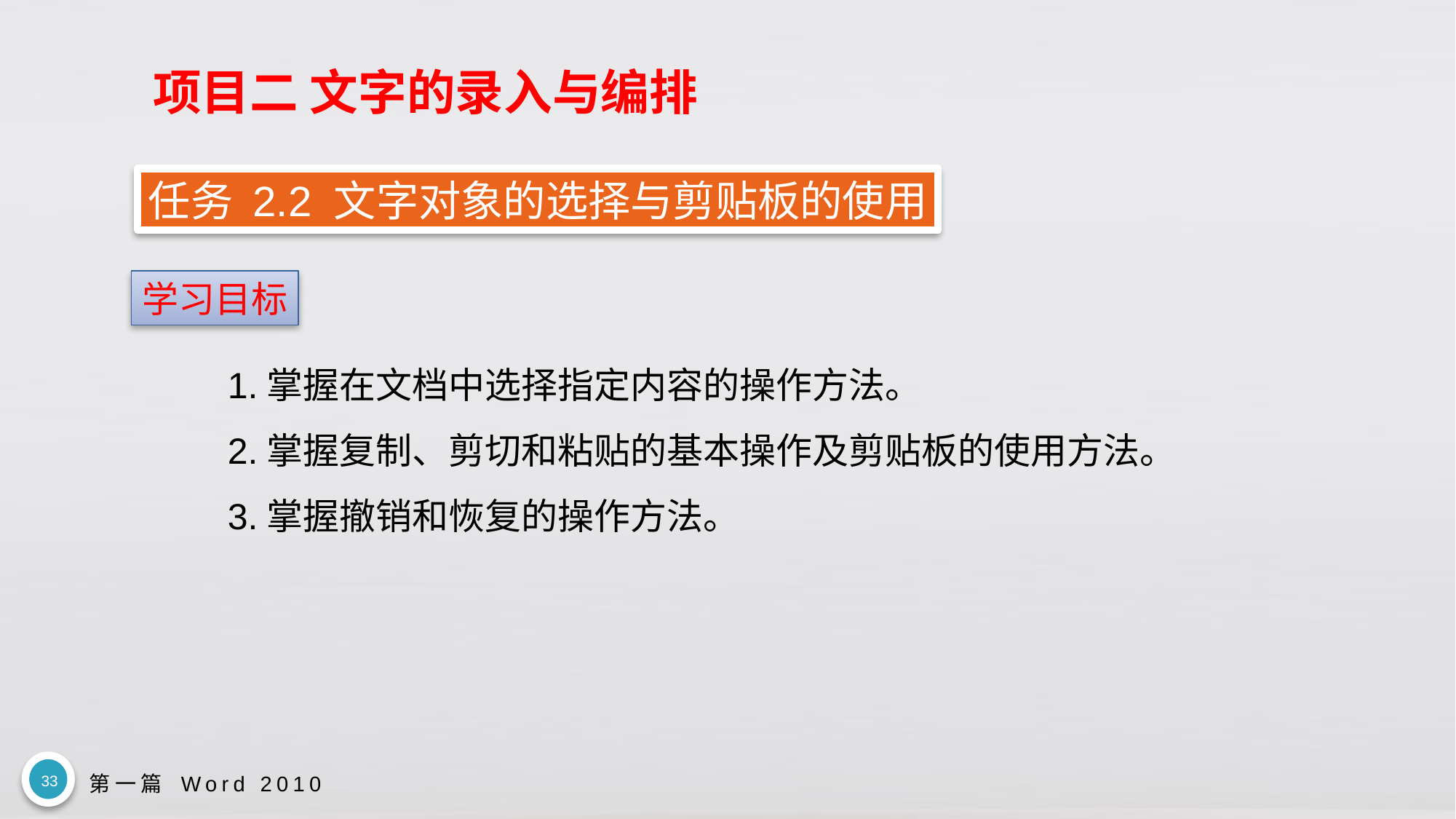

# 项目二 文字的录入与编排
任务 2.2 文字对象的选择与剪贴板的使用
学习目标
1.掌握在文档中选择指定内容的操作方法。
2.掌握复制、剪切和粘贴的基本操作及剪贴板的使用方法。
3.掌握撤销和恢复的操作方法。
33